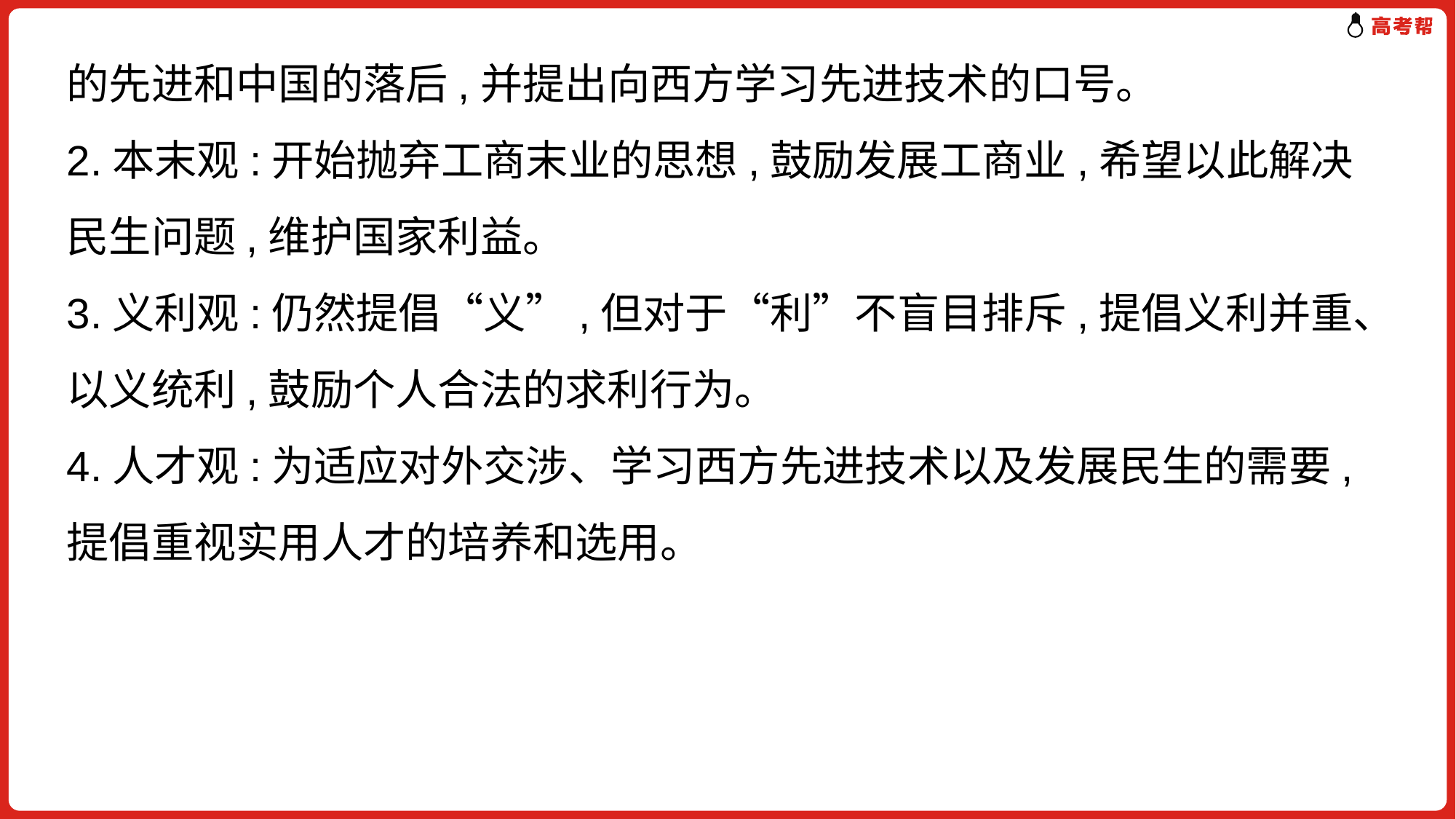

的先进和中国的落后,并提出向西方学习先进技术的口号。
2.本末观:开始抛弃工商末业的思想,鼓励发展工商业,希望以此解决民生问题,维护国家利益。
3.义利观:仍然提倡“义”,但对于“利”不盲目排斥,提倡义利并重、以义统利,鼓励个人合法的求利行为。
4.人才观:为适应对外交涉、学习西方先进技术以及发展民生的需要,提倡重视实用人才的培养和选用。